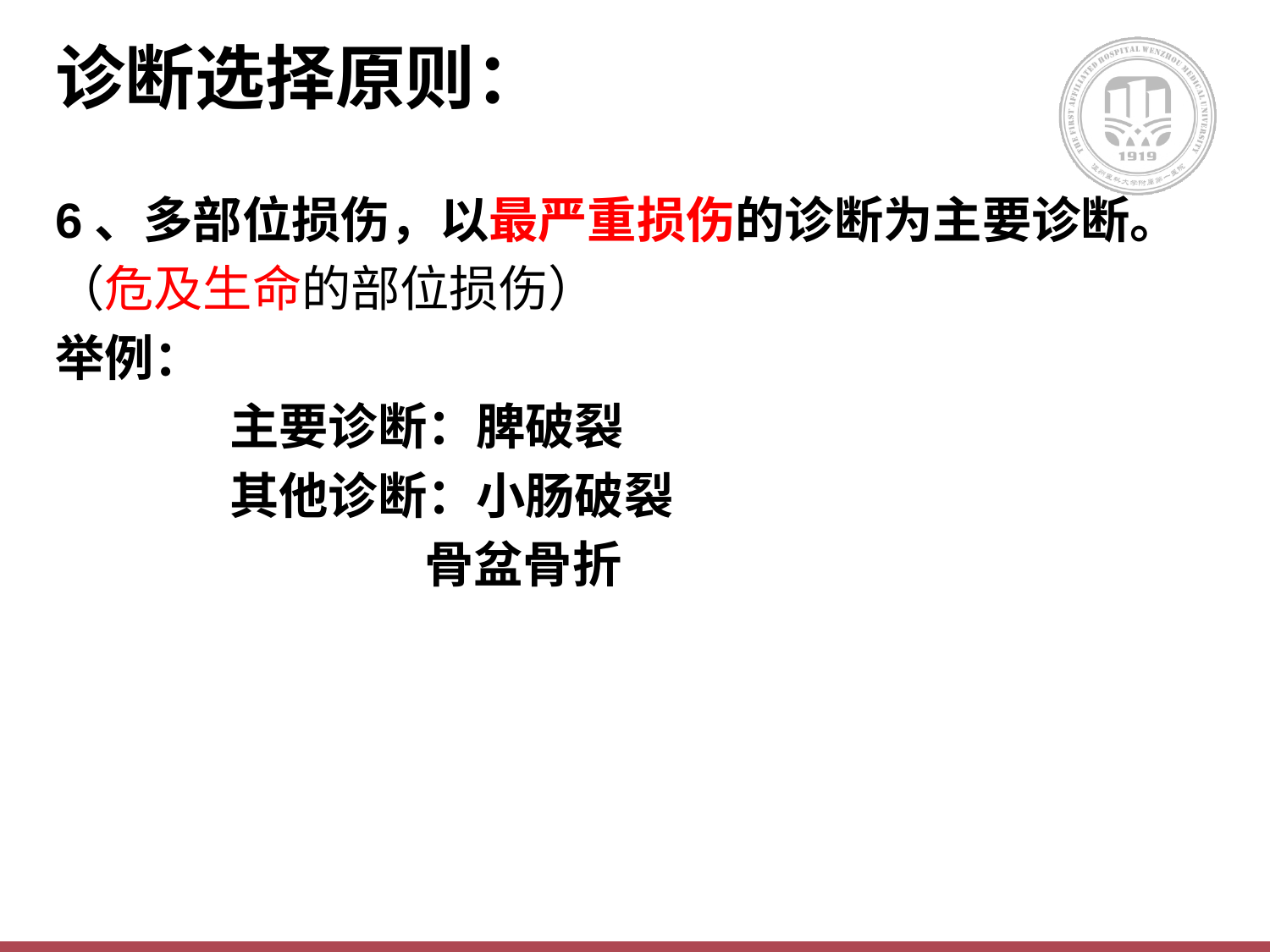

# 诊断选择原则：
6、多部位损伤，以最严重损伤的诊断为主要诊断。
（危及生命的部位损伤）
举例：
		主要诊断：脾破裂
		其他诊断：小肠破裂
			     骨盆骨折